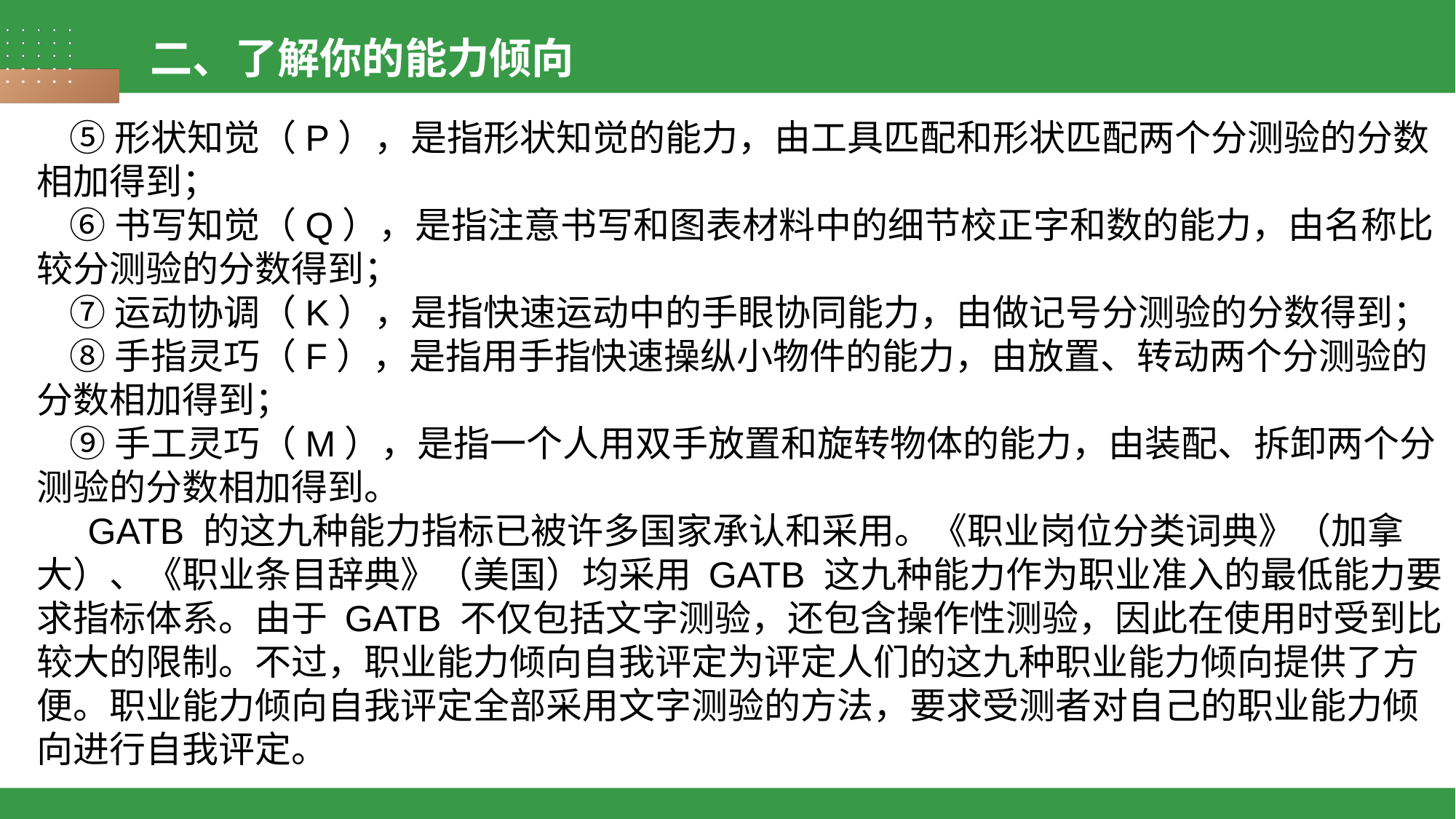

二、了解你的能力倾向
    ⑤形状知觉（P），是指形状知觉的能力，由工具匹配和形状匹配两个分测验的分数相加得到；
    ⑥书写知觉（Q），是指注意书写和图表材料中的细节校正字和数的能力，由名称比较分测验的分数得到；
    ⑦运动协调（K），是指快速运动中的手眼协同能力，由做记号分测验的分数得到；
    ⑧手指灵巧（F），是指用手指快速操纵小物件的能力，由放置、转动两个分测验的分数相加得到；
    ⑨手工灵巧（M），是指一个人用双手放置和旋转物体的能力，由装配、拆卸两个分测验的分数相加得到。
     GATB 的这九种能力指标已被许多国家承认和采用。《职业岗位分类词典》（加拿大）、《职业条目辞典》（美国）均采用 GATB 这九种能力作为职业准入的最低能力要求指标体系。由于 GATB 不仅包括文字测验，还包含操作性测验，因此在使用时受到比较大的限制。不过，职业能力倾向自我评定为评定人们的这九种职业能力倾向提供了方便。职业能力倾向自我评定全部采用文字测验的方法，要求受测者对自己的职业能力倾向进行自我评定。